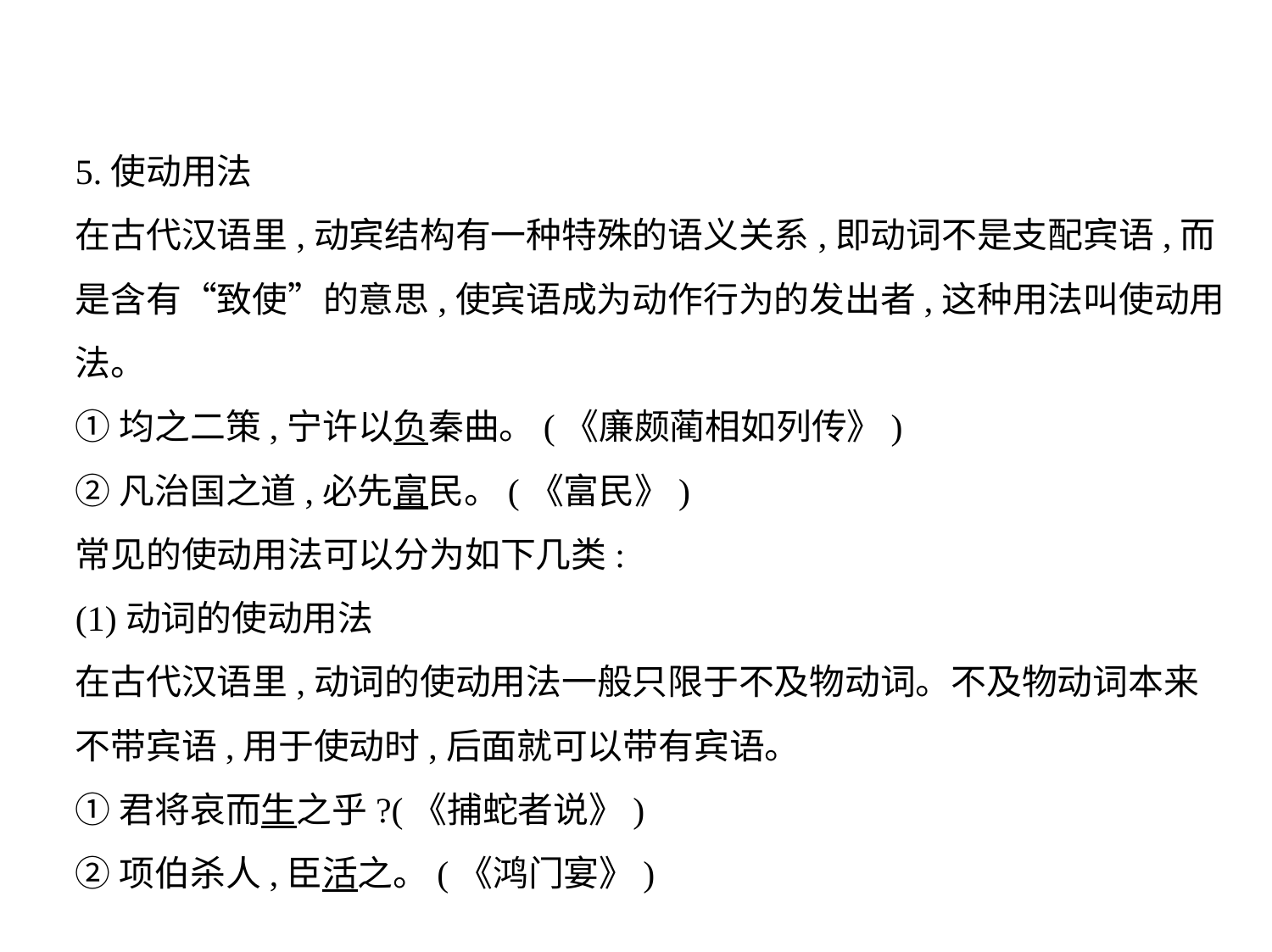

5.使动用法
在古代汉语里,动宾结构有一种特殊的语义关系,即动词不是支配宾语,而
是含有“致使”的意思,使宾语成为动作行为的发出者,这种用法叫使动用
法。
①均之二策,宁许以负秦曲。(《廉颇蔺相如列传》)
②凡治国之道,必先富民。(《富民》)
常见的使动用法可以分为如下几类:
(1)动词的使动用法
在古代汉语里,动词的使动用法一般只限于不及物动词。不及物动词本来
不带宾语,用于使动时,后面就可以带有宾语。
①君将哀而生之乎?(《捕蛇者说》)
②项伯杀人,臣活之。(《鸿门宴》)